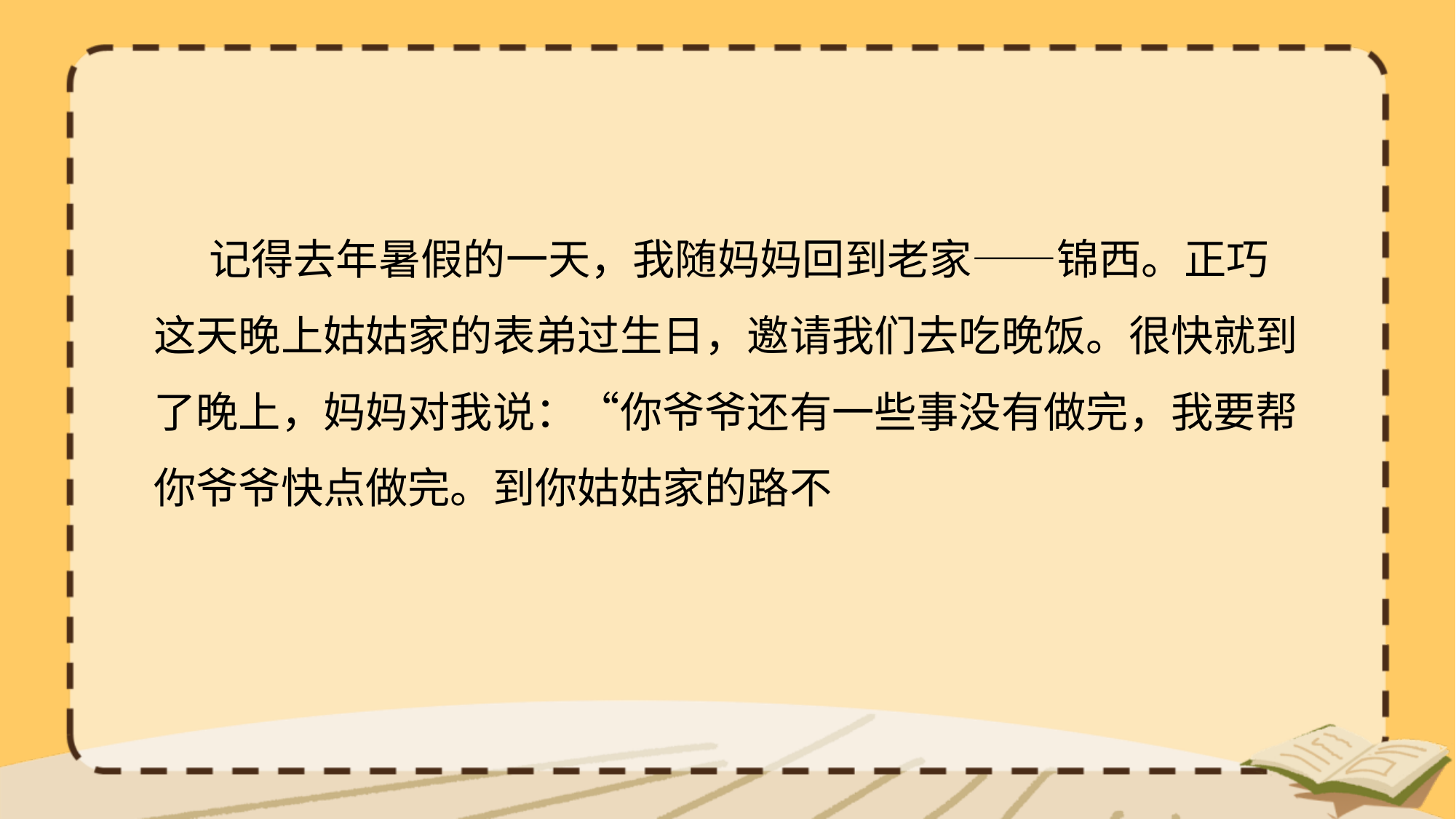

记得去年暑假的一天，我随妈妈回到老家——锦西。正巧这天晚上姑姑家的表弟过生日，邀请我们去吃晚饭。很快就到了晚上，妈妈对我说：“你爷爷还有一些事没有做完，我要帮你爷爷快点做完。到你姑姑家的路不